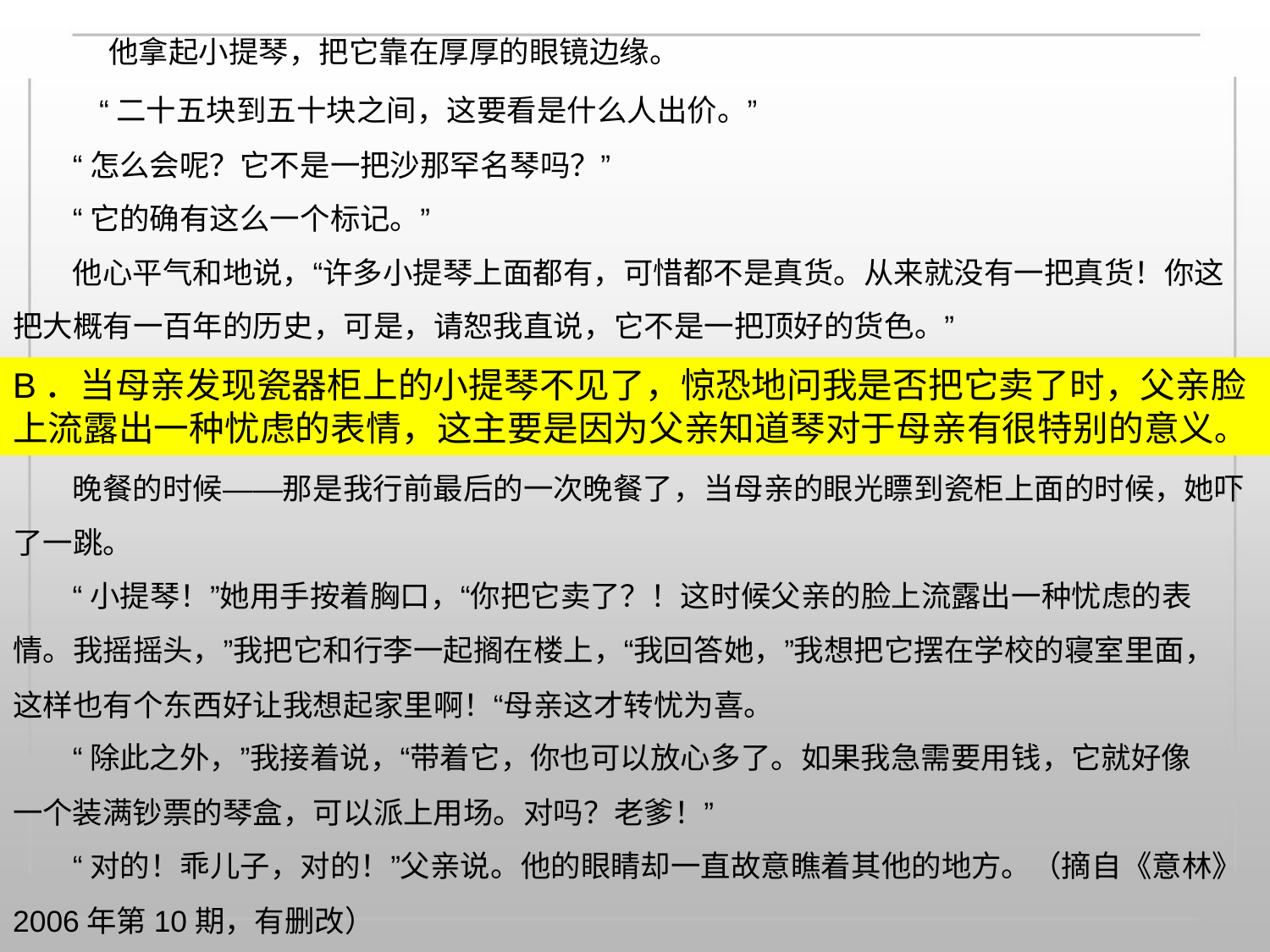

他拿起小提琴，把它靠在厚厚的眼镜边缘。
“二十五块到五十块之间，这要看是什么人出价。”
“怎么会呢？它不是一把沙那罕名琴吗？”
“它的确有这么一个标记。”
他心平气和地说，“许多小提琴上面都有，可惜都不是真货。从来就没有一把真货！你这
把大概有一百年的历史，可是，请恕我直说，它不是一把顶好的货色。”
B．当母亲发现瓷器柜上的小提琴不见了，惊恐地问我是否把它卖了时，父亲脸
上流露出一种忧虑的表情，这主要是因为父亲知道琴对于母亲有很特别的意义。
晚餐的时候——那是我行前最后的一次晚餐了，当母亲的眼光瞟到瓷柜上面的时候，她吓
了一跳。
“小提琴！”她用手按着胸口，“你把它卖了？！这时候父亲的脸上流露出一种忧虑的表
情。我摇摇头，”我把它和行李一起搁在楼上，“我回答她，”我想把它摆在学校的寝室里面，
这样也有个东西好让我想起家里啊！“母亲这才转忧为喜。
“除此之外，”我接着说，“带着它，你也可以放心多了。如果我急需要用钱，它就好像
一个装满钞票的琴盒，可以派上用场。对吗？老爹！”
“对的！乖儿子，对的！”父亲说。他的眼睛却一直故意瞧着其他的地方。（摘自《意林》
2006年第10期，有删改）